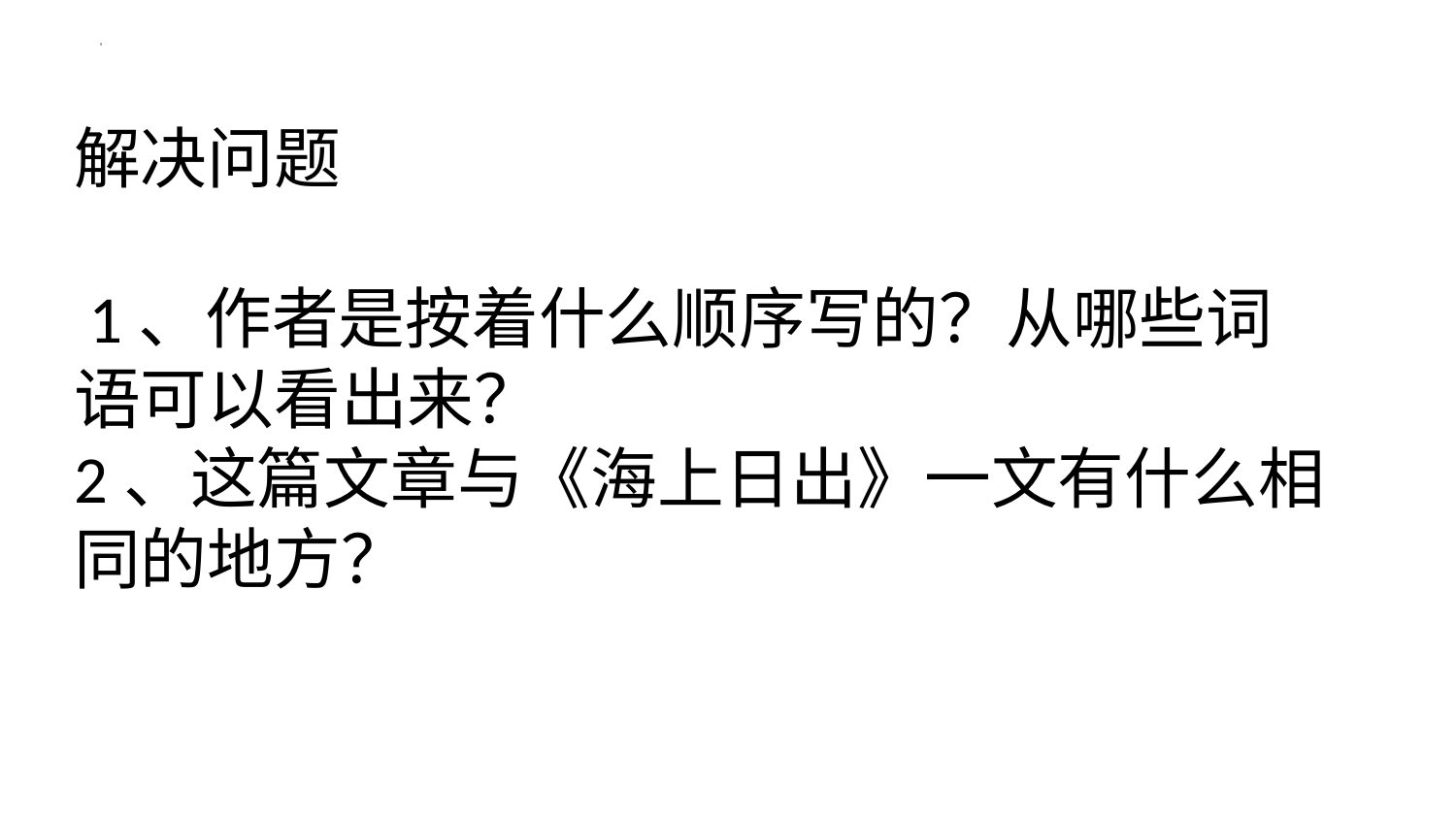

解决问题

 1、作者是按着什么顺序写的？从哪些词语可以看出来？
2、这篇文章与《海上日出》一文有什么相同的地方？